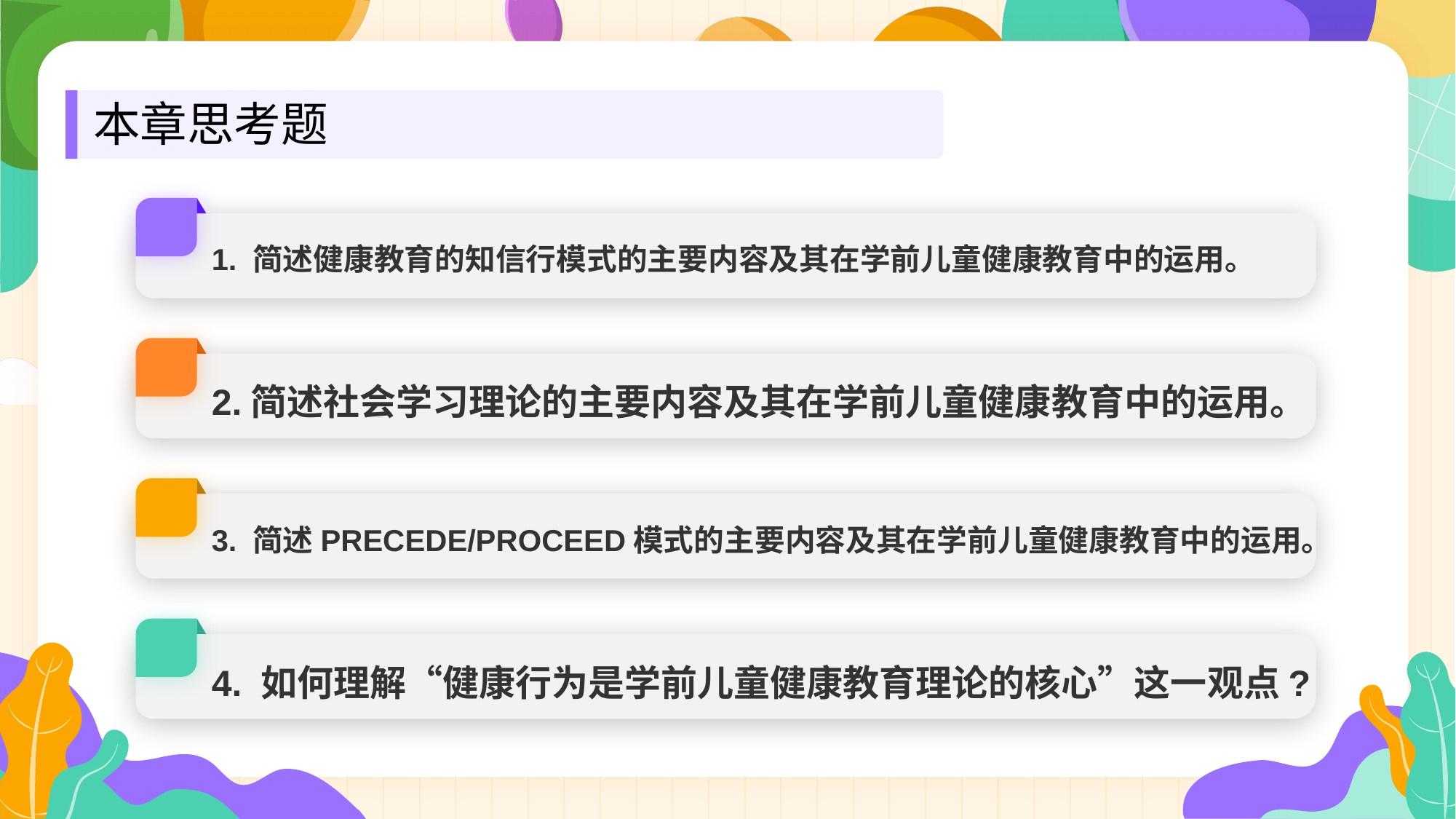

本章思考题

1. 简述健康教育的知信行模式的主要内容及其在学前儿童健康教育中的运用。

2.简述社会学习理论的主要内容及其在学前儿童健康教育中的运用。

3. 简述PRECEDE/PROCEED模式的主要内容及其在学前儿童健康教育中的运用。

4. 如何理解“健康行为是学前儿童健康教育理论的核心”这一观点?